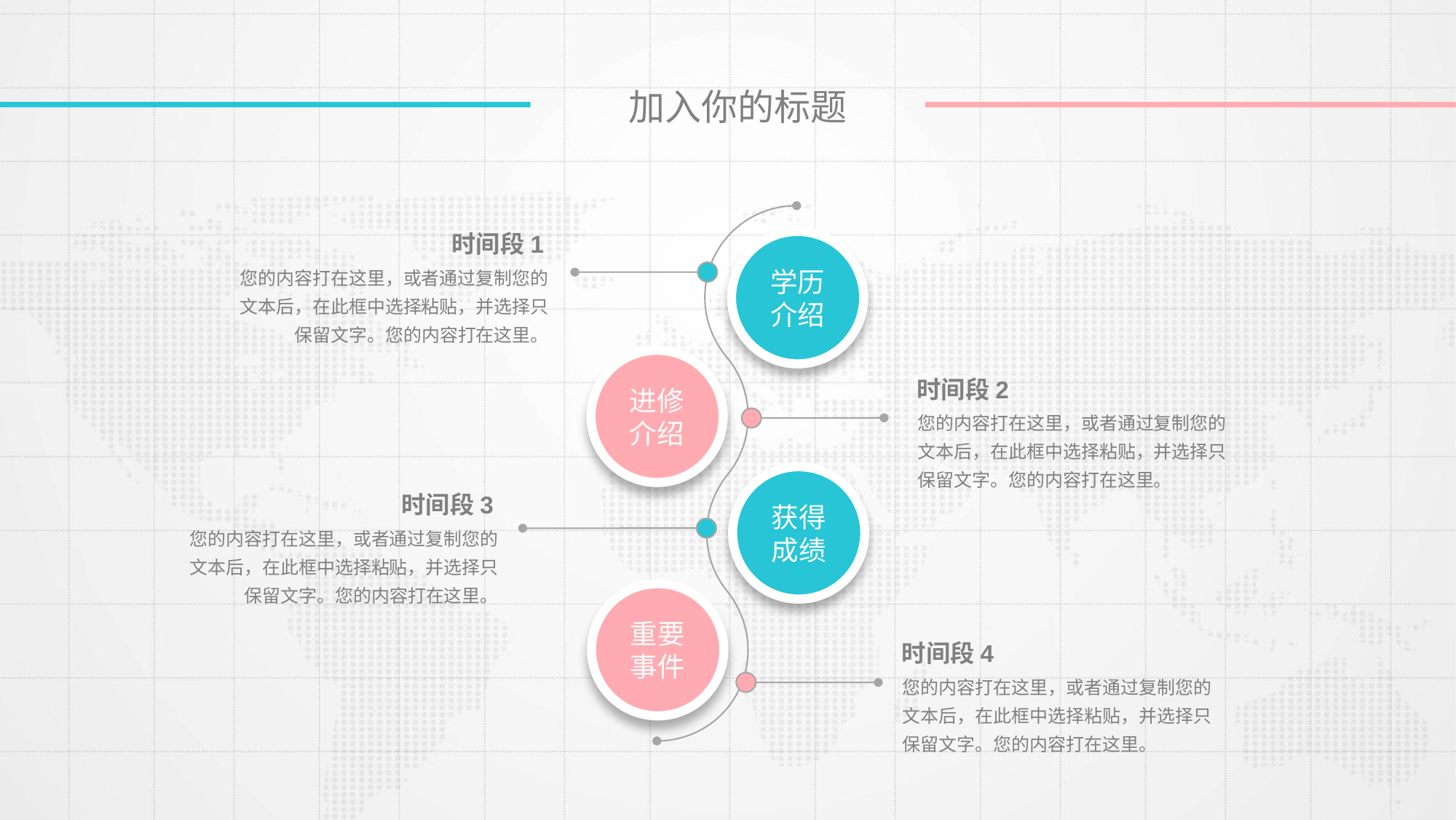

加入你的标题

时间段1
学历
介绍
您的内容打在这里，或者通过复制您的文本后，在此框中选择粘贴，并选择只保留文字。您的内容打在这里。

进修介绍
时间段2
您的内容打在这里，或者通过复制您的文本后，在此框中选择粘贴，并选择只保留文字。您的内容打在这里。

获得成绩
时间段3
您的内容打在这里，或者通过复制您的文本后，在此框中选择粘贴，并选择只保留文字。您的内容打在这里。

重要事件
时间段4
您的内容打在这里，或者通过复制您的文本后，在此框中选择粘贴，并选择只保留文字。您的内容打在这里。